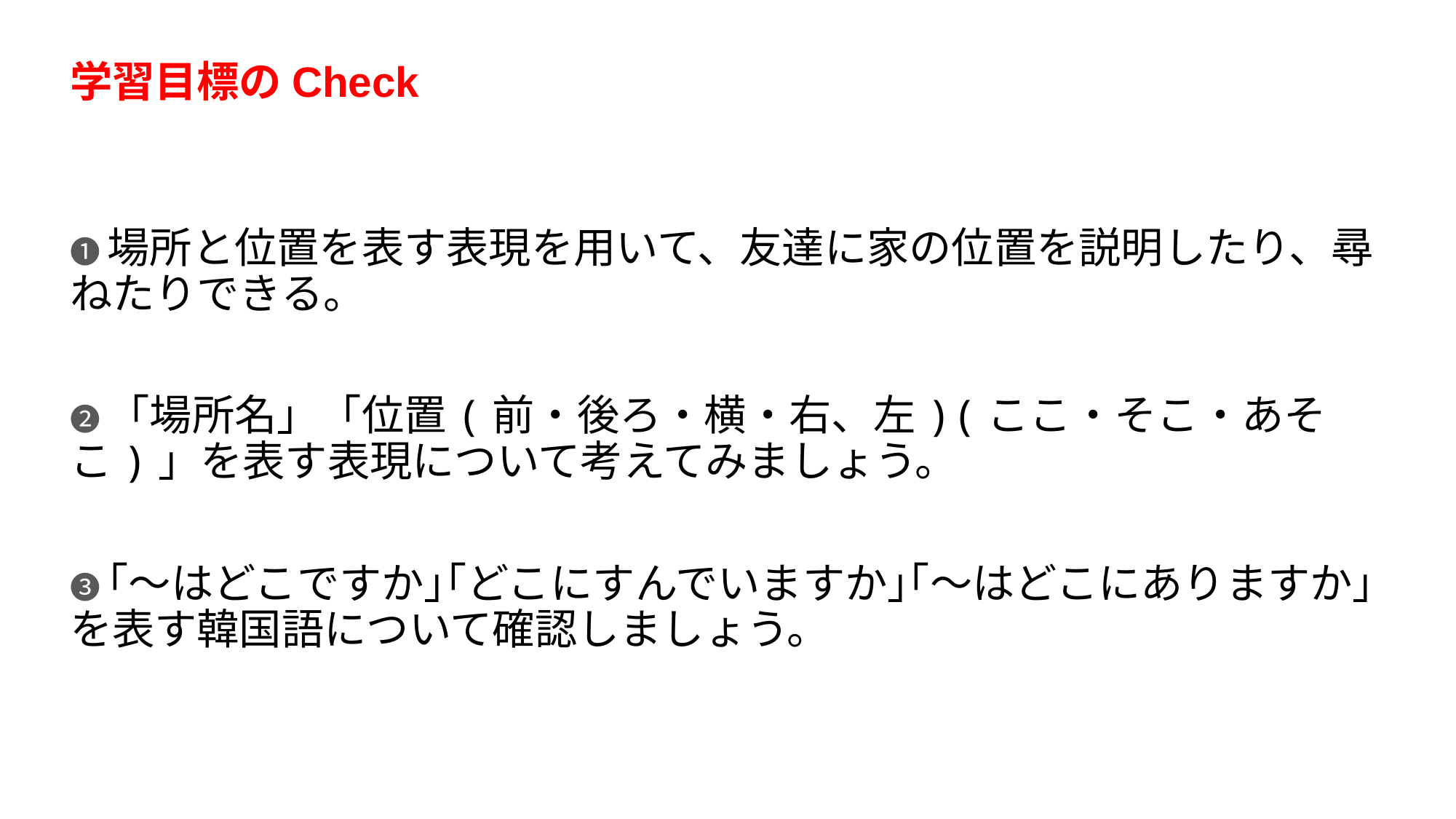

# 学習目標のCheck

❶場所と位置を表す表現を用いて、友達に家の位置を説明したり、尋ねたりできる。

❷「場所名」「位置(前・後ろ・横・右、左)(ここ・そこ・あそこ)」を表す表現について考えてみましょう。

❸｢～はどこですか｣｢どこにすんでいますか｣｢～はどこにありますか｣を表す韓国語について確認しましょう。